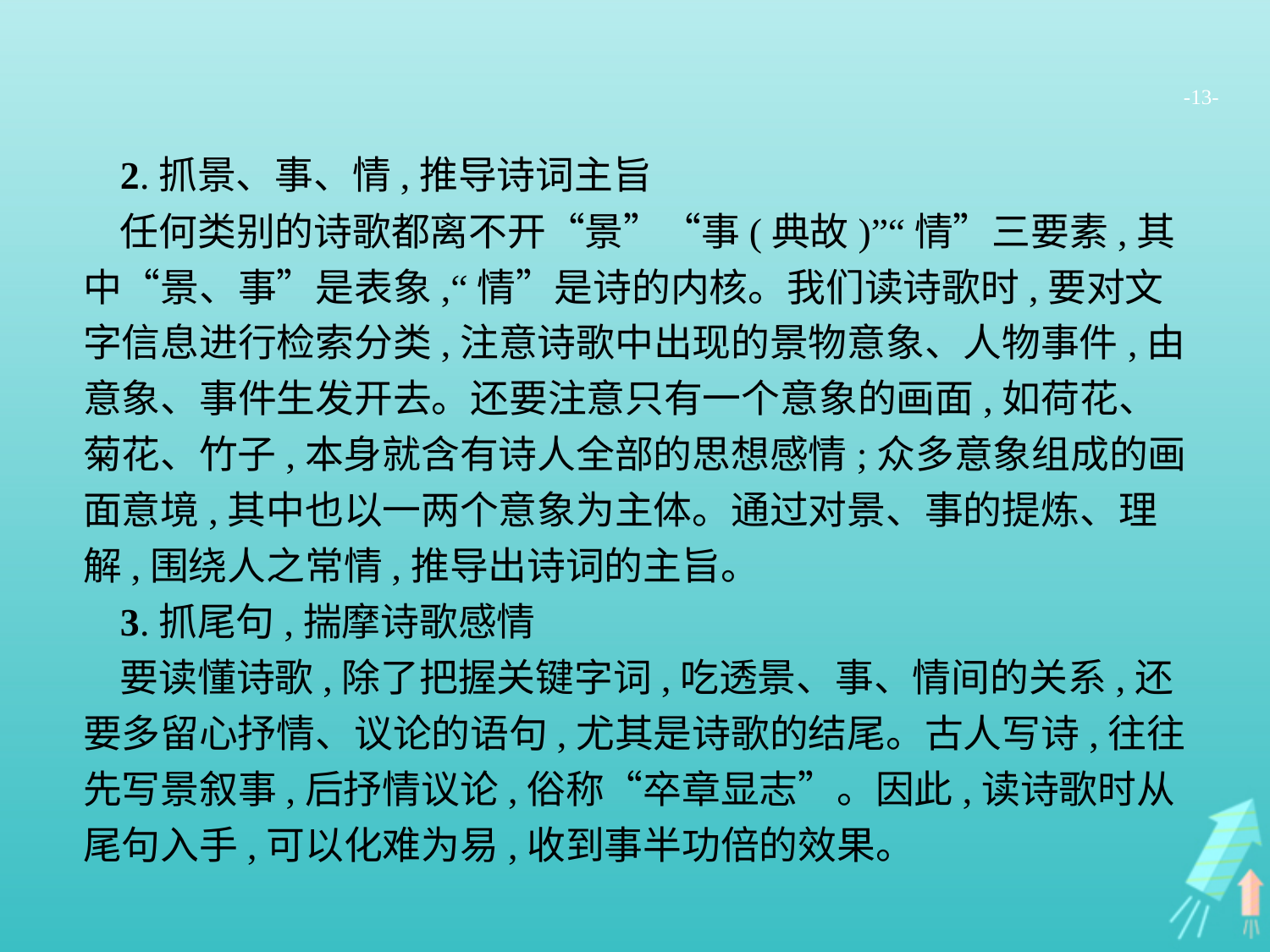

-13-
2.抓景、事、情,推导诗词主旨
任何类别的诗歌都离不开“景”“事(典故)”“情”三要素,其中“景、事”是表象,“情”是诗的内核。我们读诗歌时,要对文字信息进行检索分类,注意诗歌中出现的景物意象、人物事件,由意象、事件生发开去。还要注意只有一个意象的画面,如荷花、菊花、竹子,本身就含有诗人全部的思想感情;众多意象组成的画面意境,其中也以一两个意象为主体。通过对景、事的提炼、理解,围绕人之常情,推导出诗词的主旨。
3.抓尾句,揣摩诗歌感情
要读懂诗歌,除了把握关键字词,吃透景、事、情间的关系,还要多留心抒情、议论的语句,尤其是诗歌的结尾。古人写诗,往往先写景叙事,后抒情议论,俗称“卒章显志”。因此,读诗歌时从尾句入手,可以化难为易,收到事半功倍的效果。